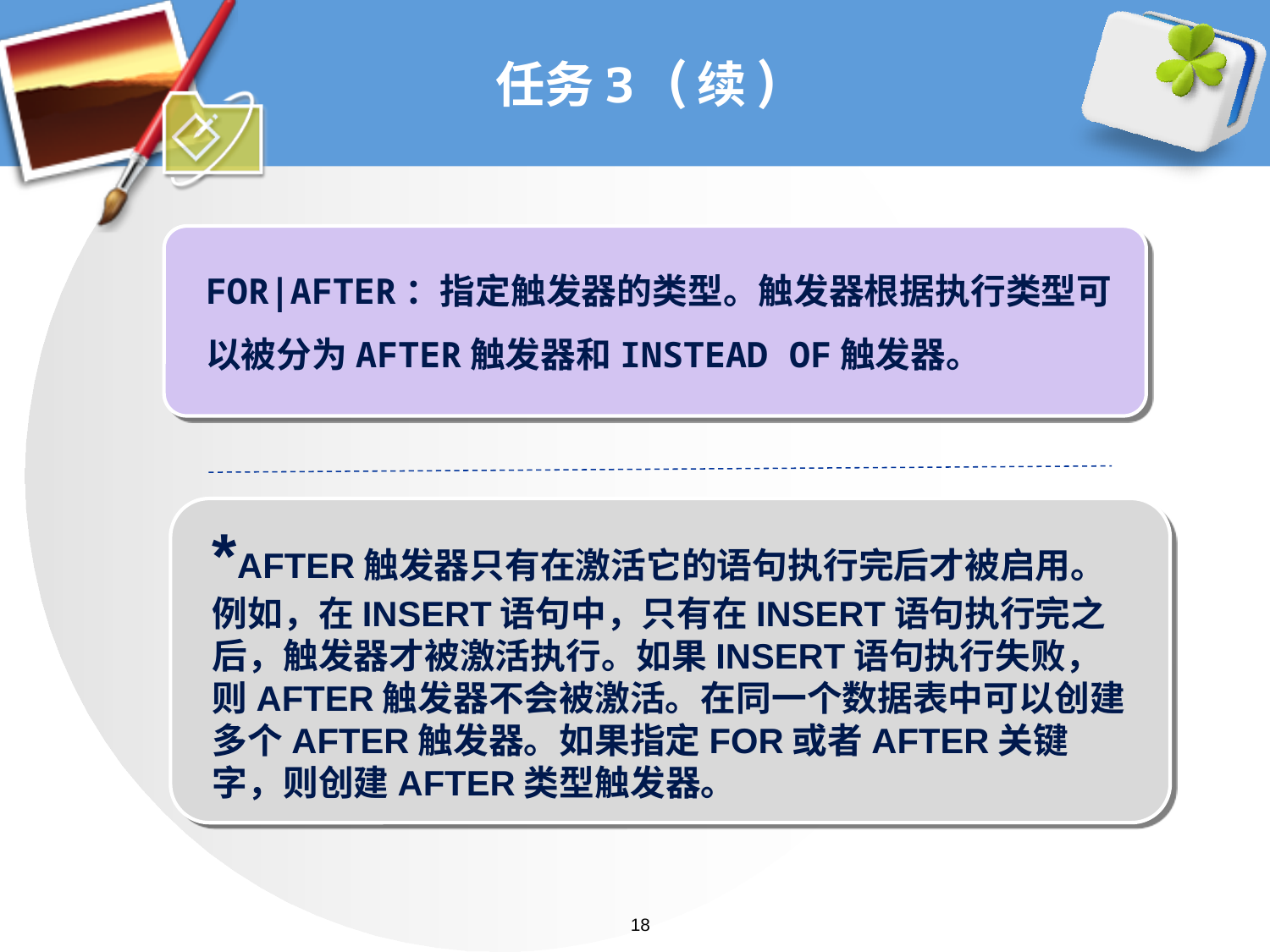

# 任务3    (续)

FOR|AFTER：指定触发器的类型。触发器根据执行类型可以被分为AFTER触发器和INSTEAD OF触发器。

*AFTER触发器只有在激活它的语句执行完后才被启用。例如，在INSERT语句中，只有在INSERT语句执行完之后，触发器才被激活执行。如果INSERT语句执行失败，则AFTER触发器不会被激活。在同一个数据表中可以创建多个AFTER触发器。如果指定FOR或者AFTER关键字，则创建AFTER类型触发器。
18